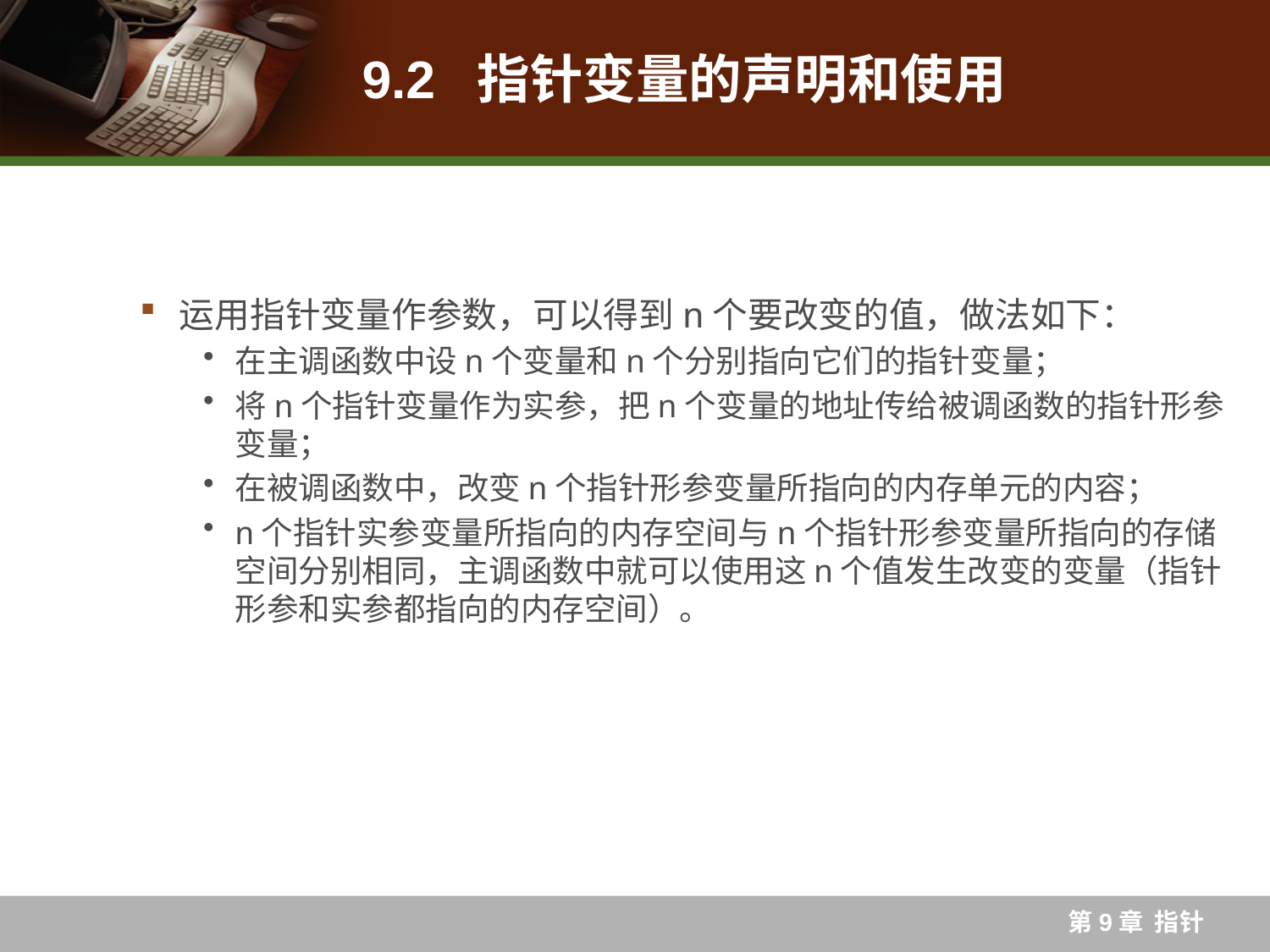

# 9.2  指针变量的声明和使用
运用指针变量作参数，可以得到n个要改变的值，做法如下：
在主调函数中设n个变量和n个分别指向它们的指针变量；
将n个指针变量作为实参，把n个变量的地址传给被调函数的指针形参变量；
在被调函数中，改变n个指针形参变量所指向的内存单元的内容；
n个指针实参变量所指向的内存空间与n个指针形参变量所指向的存储空间分别相同，主调函数中就可以使用这n个值发生改变的变量（指针形参和实参都指向的内存空间）。
第9章  指针